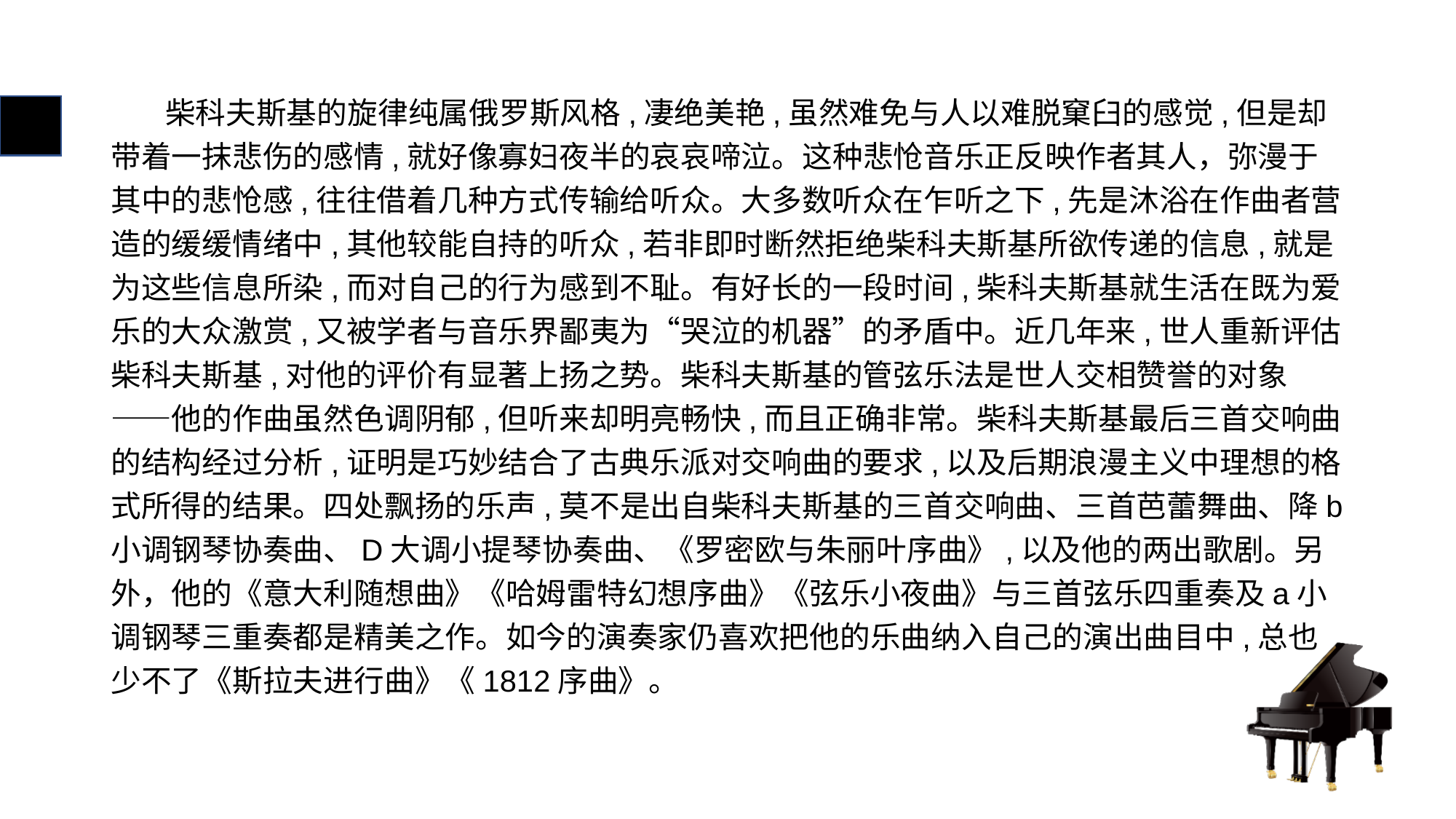

# 柴科夫斯基的旋律纯属俄罗斯风格,凄绝美艳,虽然难免与人以难脱窠臼的感觉,但是却带着一抹悲伤的感情,就好像寡妇夜半的哀哀啼泣。这种悲怆音乐正反映作者其人，弥漫于其中的悲怆感,往往借着几种方式传输给听众。大多数听众在乍听之下,先是沐浴在作曲者营造的缓缓情绪中,其他较能自持的听众,若非即时断然拒绝柴科夫斯基所欲传递的信息,就是为这些信息所染,而对自己的行为感到不耻。有好长的一段时间,柴科夫斯基就生活在既为爱乐的大众激赏,又被学者与音乐界鄙夷为“哭泣的机器”的矛盾中。近几年来,世人重新评估柴科夫斯基,对他的评价有显著上扬之势。柴科夫斯基的管弦乐法是世人交相赞誉的对象——他的作曲虽然色调阴郁,但听来却明亮畅快,而且正确非常。柴科夫斯基最后三首交响曲的结构经过分析,证明是巧妙结合了古典乐派对交响曲的要求,以及后期浪漫主义中理想的格式所得的结果。四处飘扬的乐声,莫不是出自柴科夫斯基的三首交响曲、三首芭蕾舞曲、降b小调钢琴协奏曲、D大调小提琴协奏曲、《罗密欧与朱丽叶序曲》,以及他的两出歌剧。另外，他的《意大利随想曲》《哈姆雷特幻想序曲》《弦乐小夜曲》与三首弦乐四重奏及a小调钢琴三重奏都是精美之作。如今的演奏家仍喜欢把他的乐曲纳入自己的演出曲目中,总也少不了《斯拉夫进行曲》《1812序曲》。